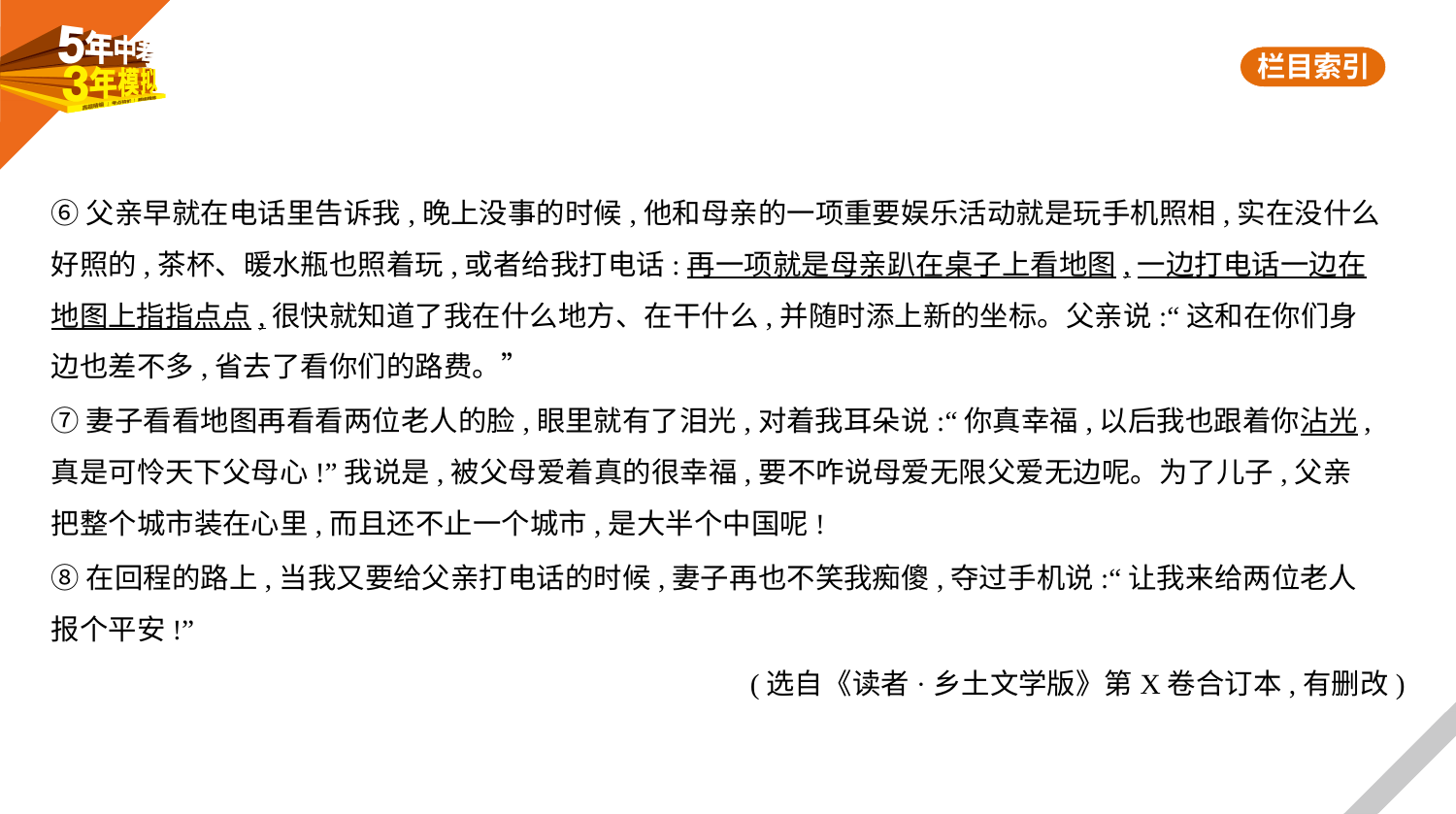

⑥父亲早就在电话里告诉我,晚上没事的时候,他和母亲的一项重要娱乐活动就是玩手机照相,实在没什么
好照的,茶杯、暖水瓶也照着玩,或者给我打电话:再一项就是母亲趴在桌子上看地图,一边打电话一边在
地图上指指点点,很快就知道了我在什么地方、在干什么,并随时添上新的坐标。父亲说:“这和在你们身
边也差不多,省去了看你们的路费。”
⑦妻子看看地图再看看两位老人的脸,眼里就有了泪光,对着我耳朵说:“你真幸福,以后我也跟着你沾光,
真是可怜天下父母心!”我说是,被父母爱着真的很幸福,要不咋说母爱无限父爱无边呢。为了儿子,父亲
把整个城市装在心里,而且还不止一个城市,是大半个中国呢!
⑧在回程的路上,当我又要给父亲打电话的时候,妻子再也不笑我痴傻,夺过手机说:“让我来给两位老人
报个平安!”
(选自《读者·乡土文学版》第X卷合订本,有删改)